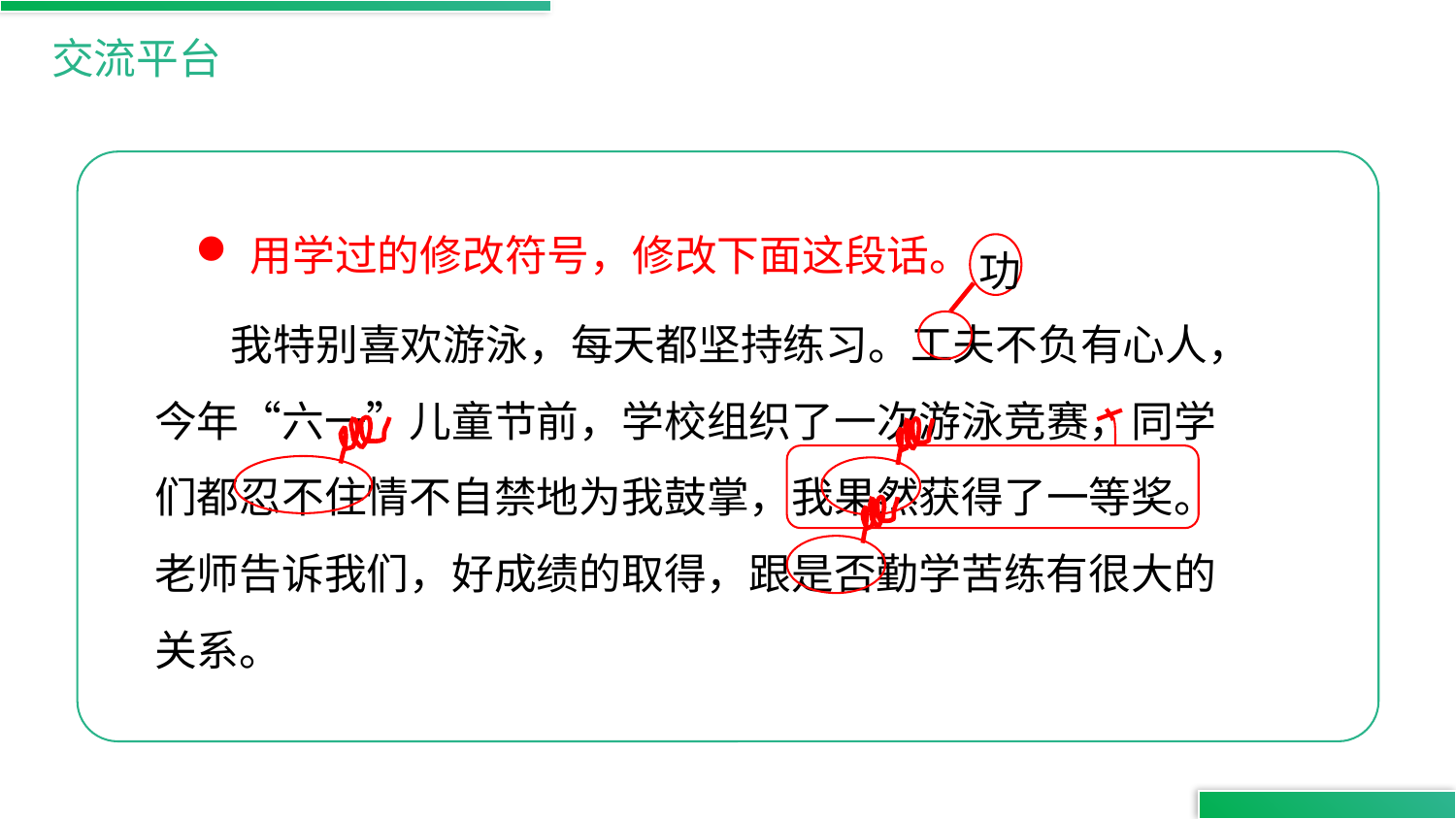

交流平台
用学过的修改符号，修改下面这段话。

功

       我特别喜欢游泳，每天都坚持练习。工夫不负有心人，今年“六一”儿童节前，学校组织了一次游泳竞赛，同学们都忍不住情不自禁地为我鼓掌，我果然获得了一等奖。老师告诉我们，好成绩的取得，跟是否勤学苦练有很大的关系。